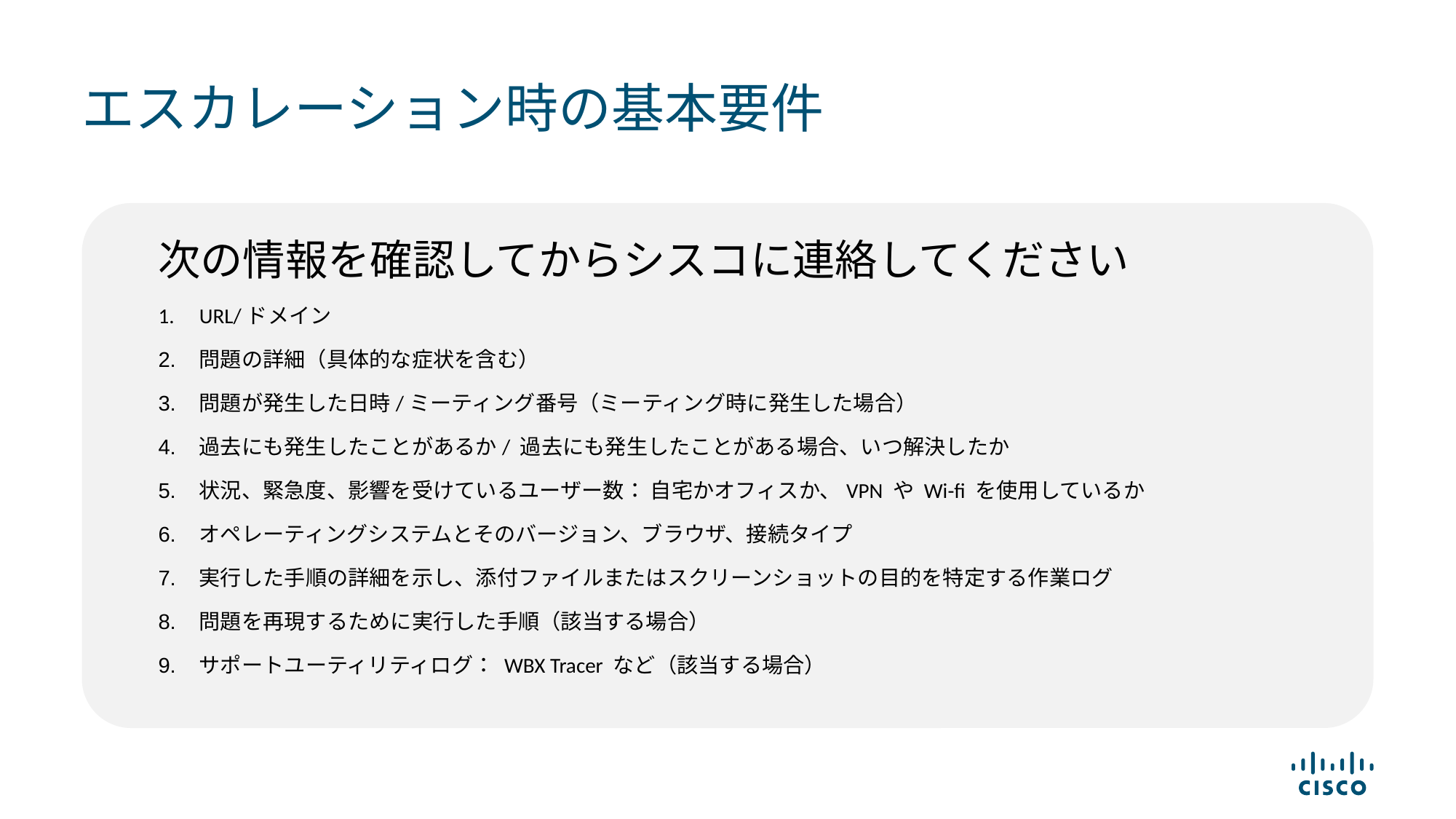

# エスカレーション時の基本要件

次の情報を確認してからシスコに連絡してください
URL/ドメイン
問題の詳細（具体的な症状を含む）
問題が発生した日時/ミーティング番号（ミーティング時に発生した場合）
過去にも発生したことがあるか/ 過去にも発生したことがある場合、いつ解決したか
状況、緊急度、影響を受けているユーザー数： 自宅かオフィスか、VPN や Wi-fi を使用しているか
オペレーティングシステムとそのバージョン、ブラウザ、接続タイプ
実行した手順の詳細を示し、添付ファイルまたはスクリーンショットの目的を特定する作業ログ
問題を再現するために実行した手順（該当する場合）
サポートユーティリティログ： WBX Tracer など（該当する場合）